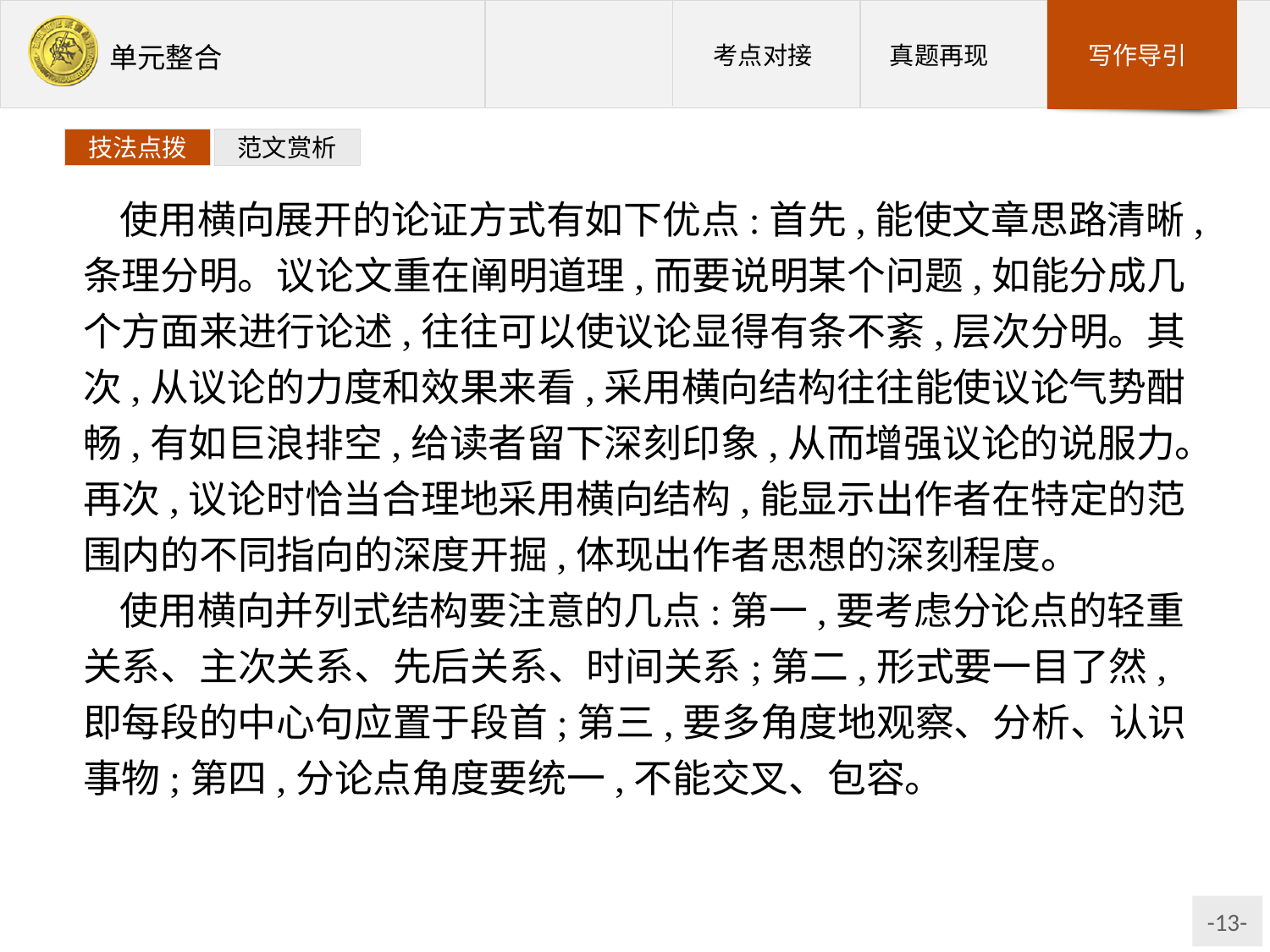

技法点拨
范文赏析
使用横向展开的论证方式有如下优点:首先,能使文章思路清晰,条理分明。议论文重在阐明道理,而要说明某个问题,如能分成几个方面来进行论述,往往可以使议论显得有条不紊,层次分明。其次,从议论的力度和效果来看,采用横向结构往往能使议论气势酣畅,有如巨浪排空,给读者留下深刻印象,从而增强议论的说服力。再次,议论时恰当合理地采用横向结构,能显示出作者在特定的范围内的不同指向的深度开掘,体现出作者思想的深刻程度。
使用横向并列式结构要注意的几点:第一,要考虑分论点的轻重关系、主次关系、先后关系、时间关系;第二,形式要一目了然,即每段的中心句应置于段首;第三,要多角度地观察、分析、认识事物;第四,分论点角度要统一,不能交叉、包容。